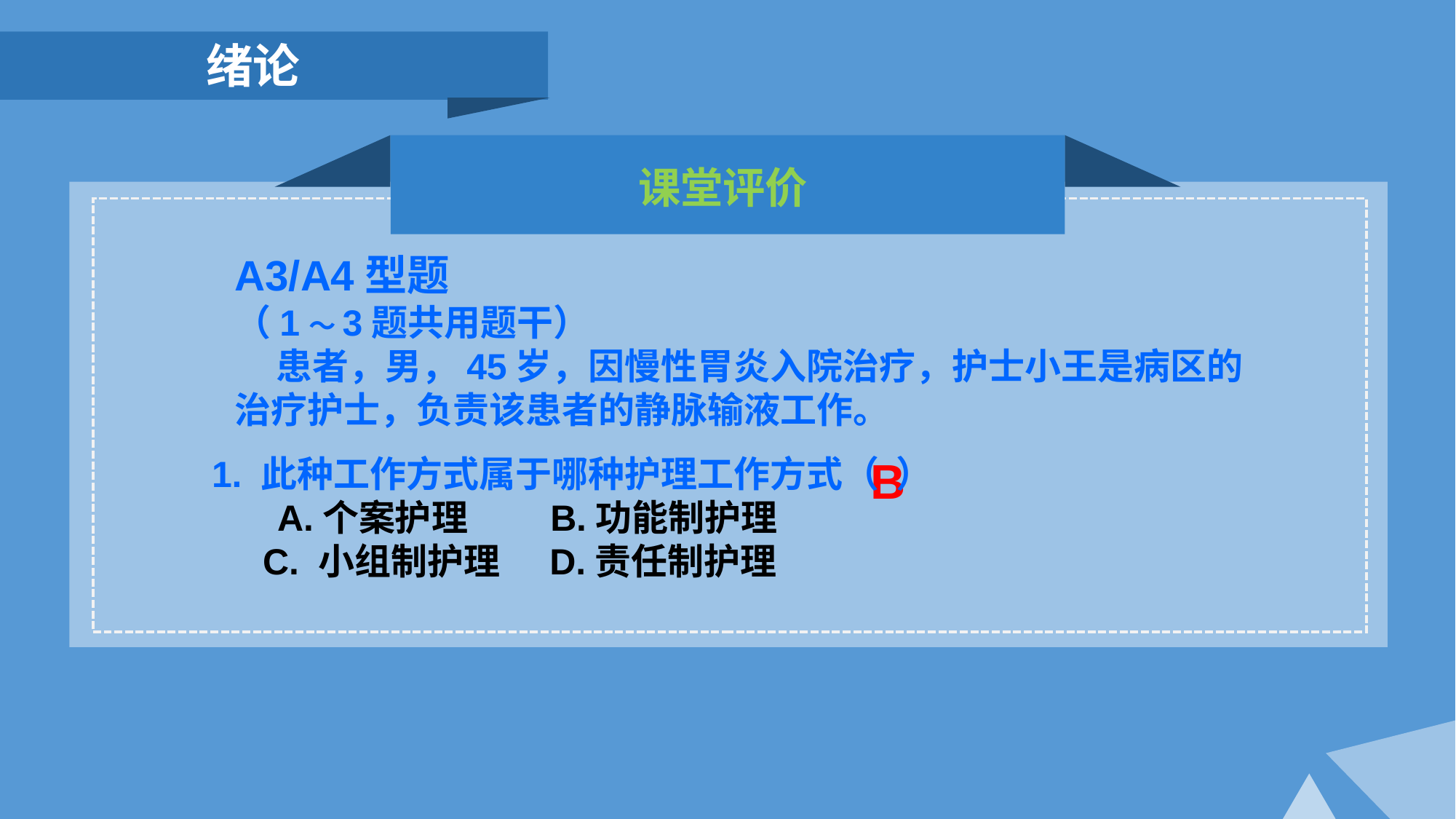

绪论

课堂评价

A3/A4型题
（1～3题共用题干）
    患者，男，45岁，因慢性胃炎入院治疗，护士小王是病区的治疗护士，负责该患者的静脉输液工作。
B
1. 此种工作方式属于哪种护理工作方式（  ）
   A.个案护理         B.功能制护理
     C. 小组制护理     D.责任制护理